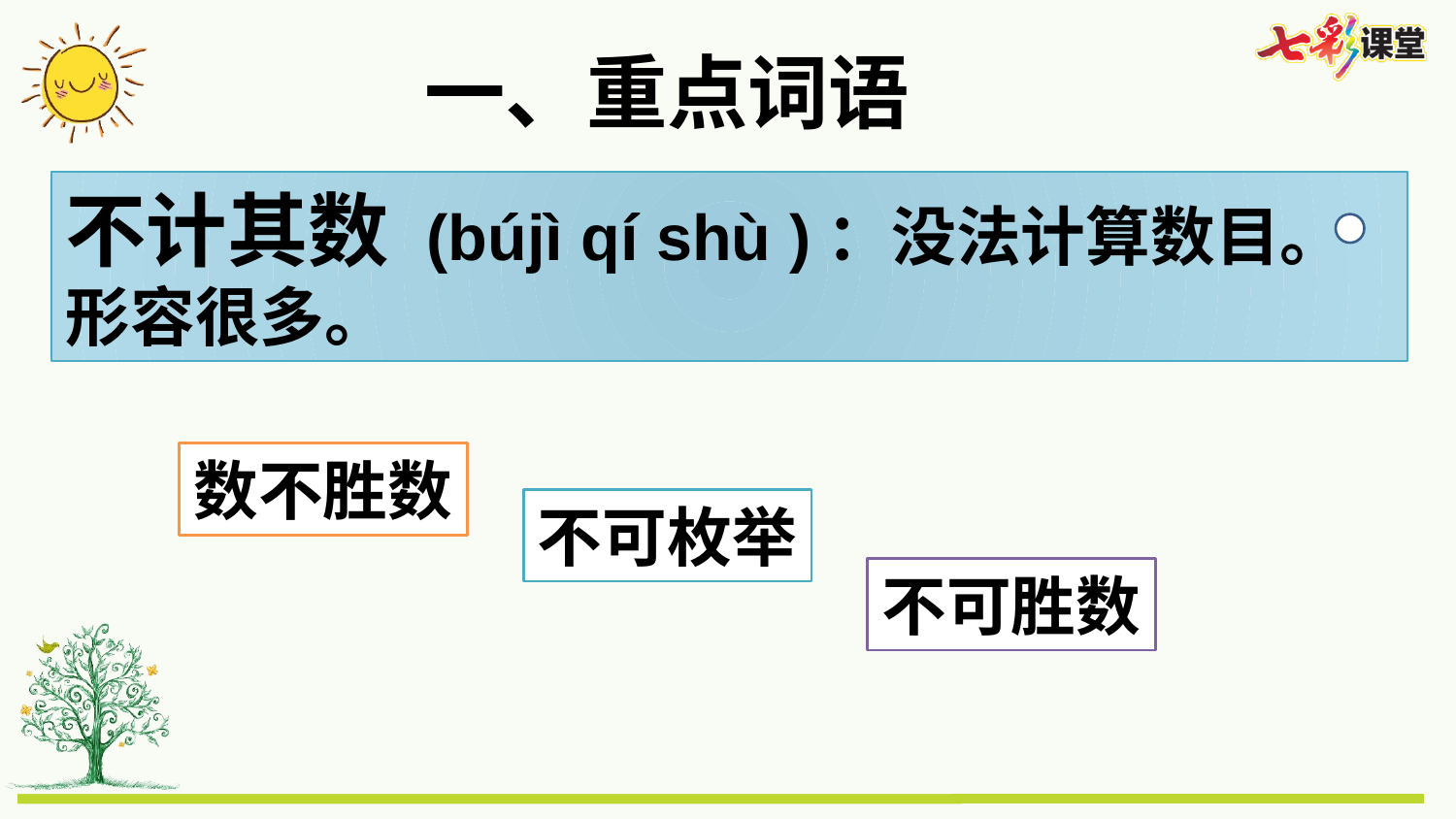

一、重点词语
不计其数 (bújì qí shù )：没法计算数目。 形容很多。

数不胜数
不可枚举
不可胜数